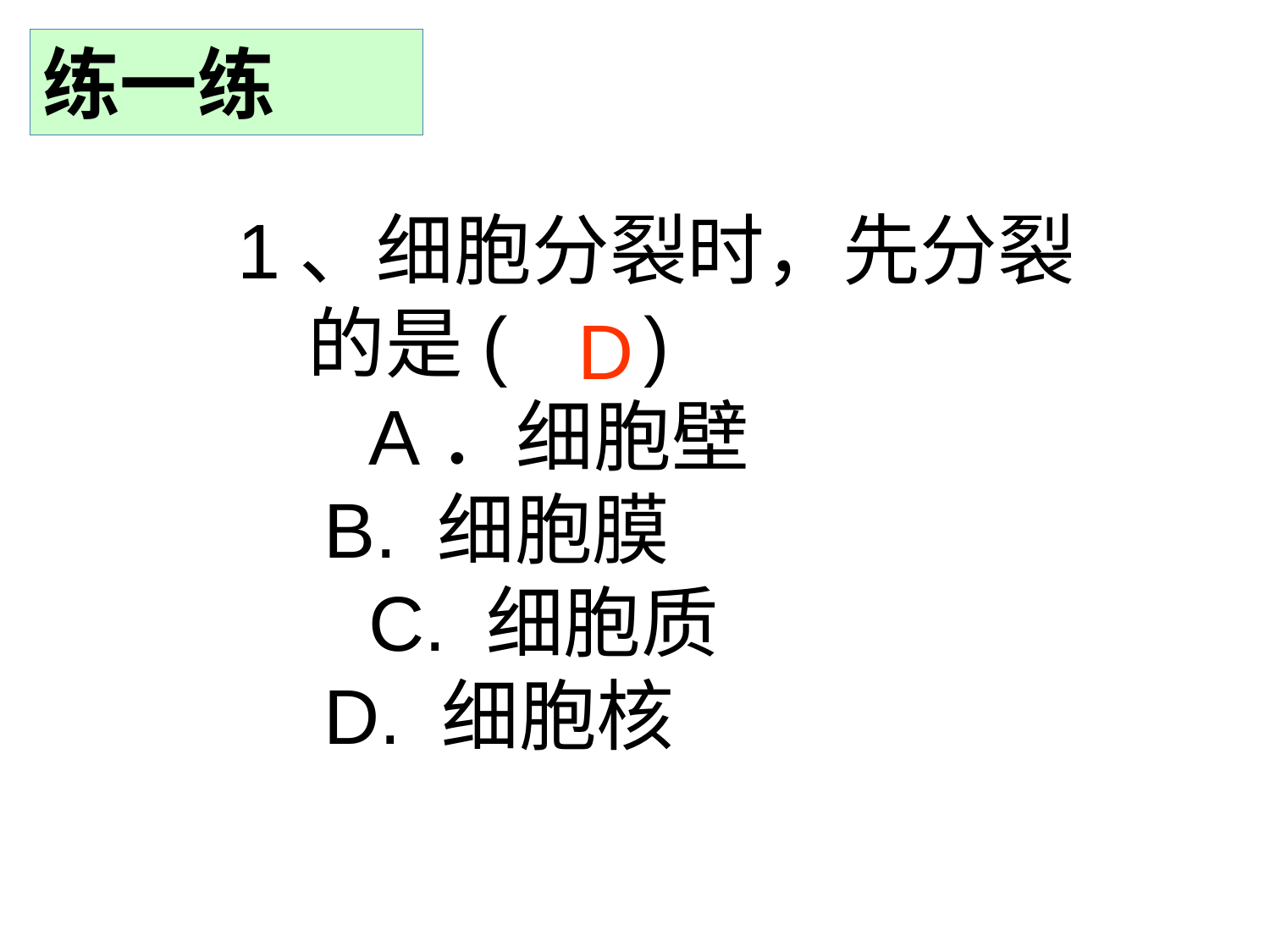

练一练
1、细胞分裂时，先分裂
   的是( 　)
　  A．细胞壁
    B. 细胞膜
　  C. 细胞质
    D. 细胞核
D